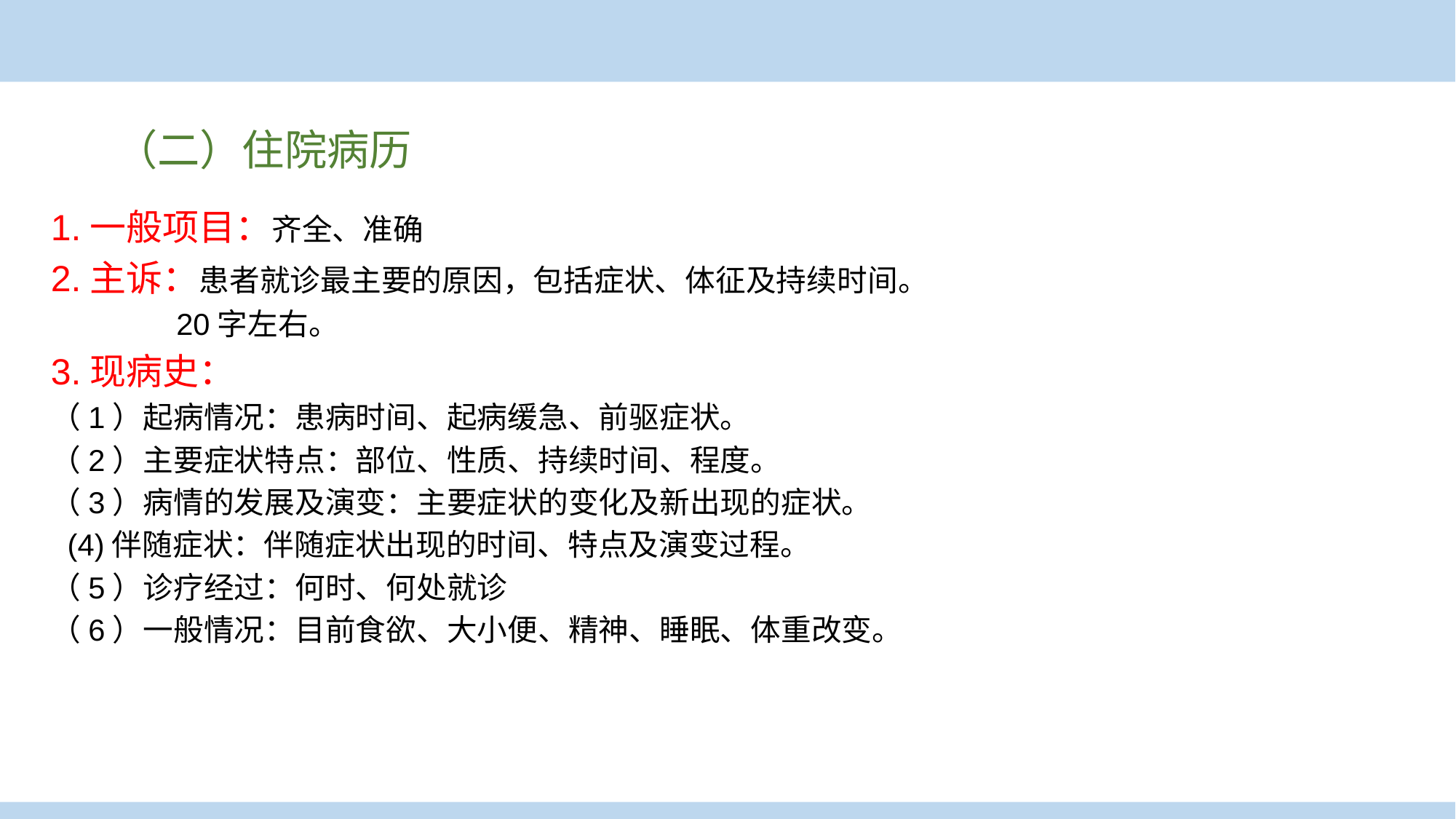

（二）住院病历
案例导入
1.一般项目：齐全、准确
2.主诉：患者就诊最主要的原因，包括症状、体征及持续时间。
               20字左右。
3.现病史：
（1）起病情况：患病时间、起病缓急、前驱症状。
（2）主要症状特点：部位、性质、持续时间、程度。
（3）病情的发展及演变：主要症状的变化及新出现的症状。
  (4)伴随症状：伴随症状出现的时间、特点及演变过程。
（5）诊疗经过：何时、何处就诊
（6）一般情况：目前食欲、大小便、精神、睡眠、体重改变。